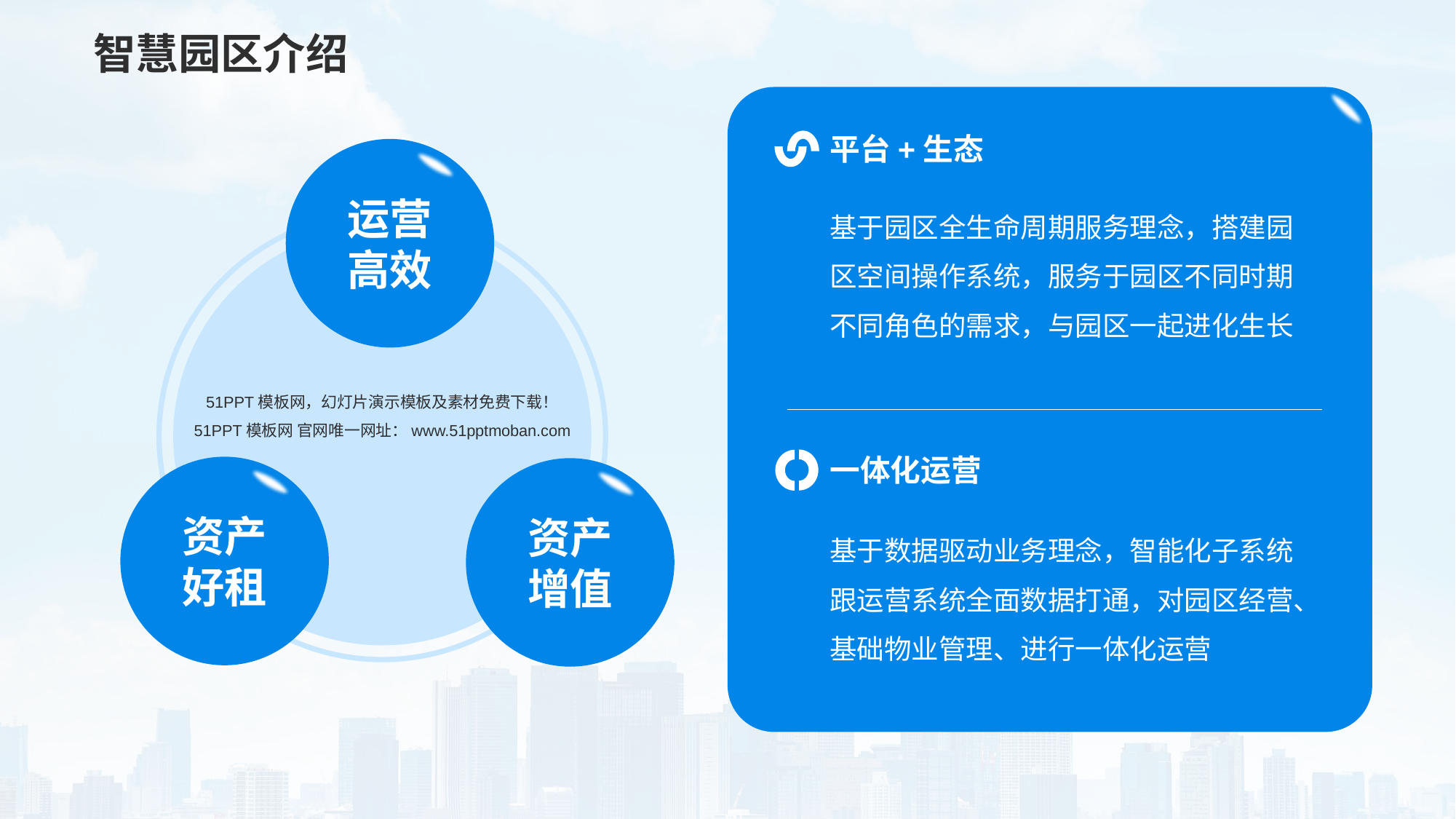

# 智慧园区介绍

平台+生态

运营
高效

基于园区全生命周期服务理念，搭建园区空间操作系统，服务于园区不同时期不同角色的需求，与园区一起进化生长

51PPT模板网，幻灯片演示模板及素材免费下载！
51PPT模板网 官网唯一网址：www.51pptmoban.com
一体化运营

资产
好租

资产
增值

基于数据驱动业务理念，智能化子系统跟运营系统全面数据打通，对园区经营、基础物业管理、进行一体化运营